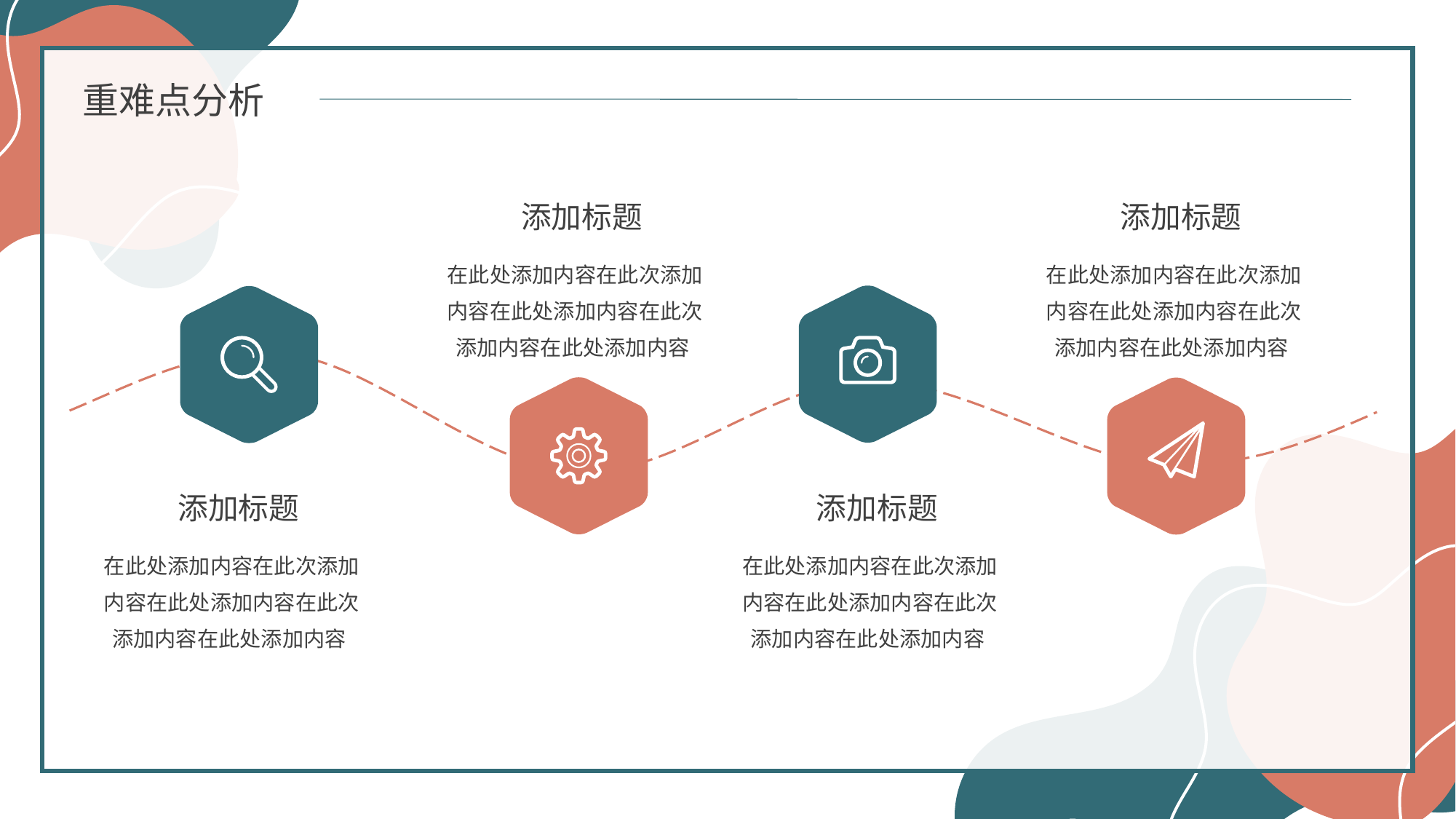

重难点分析
 添加标题
 添加标题
在此处添加内容在此次添加内容在此处添加内容在此次添加内容在此处添加内容

在此处添加内容在此次添加内容在此处添加内容在此次添加内容在此处添加内容

 添加标题
 添加标题
在此处添加内容在此次添加内容在此处添加内容在此次添加内容在此处添加内容

在此处添加内容在此次添加内容在此处添加内容在此次添加内容在此处添加内容